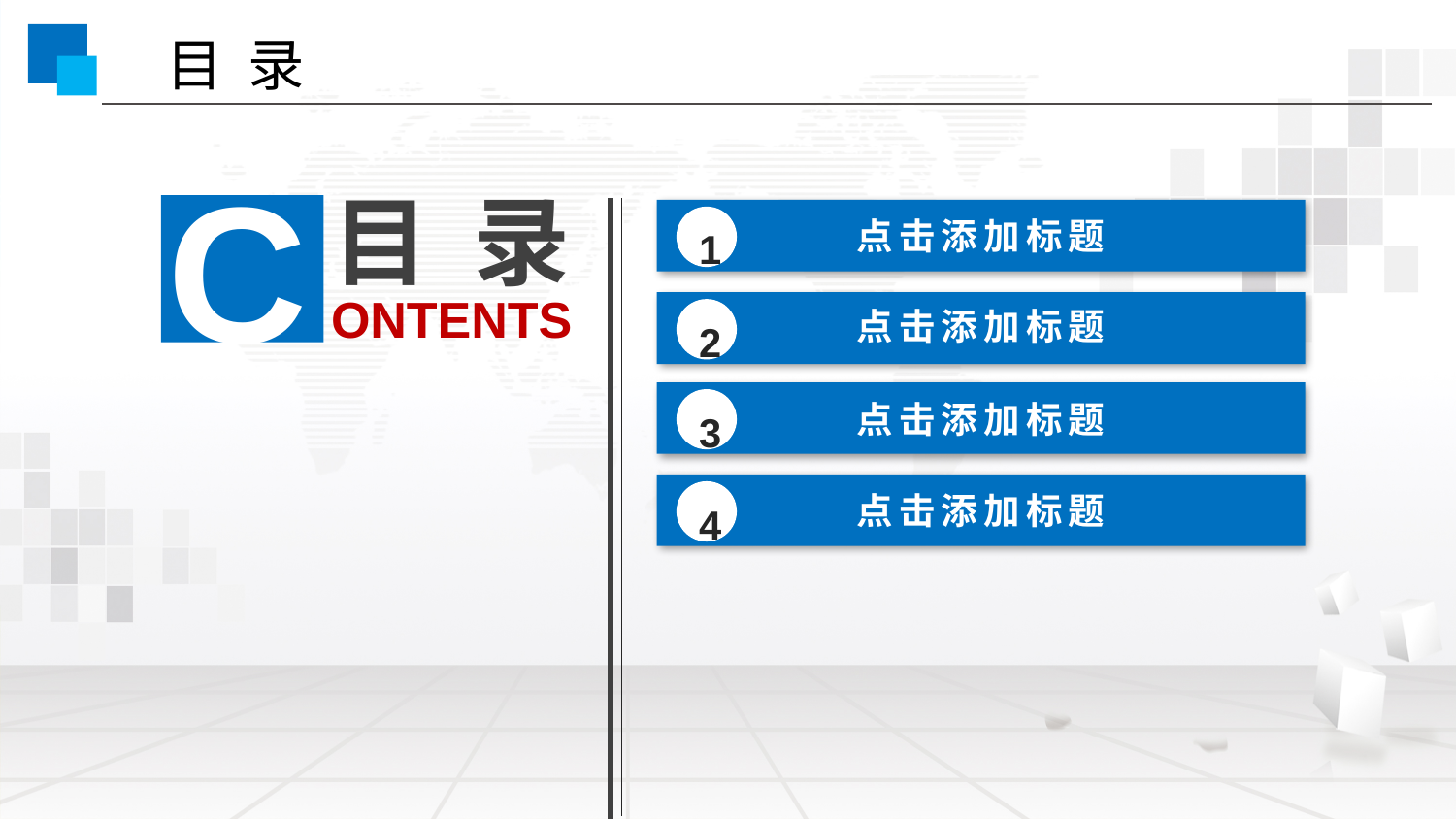

目  录
C
目  录

ONTENTS
1

点击添加标题
2

点击添加标题

3

点击添加标题
4

点击添加标题